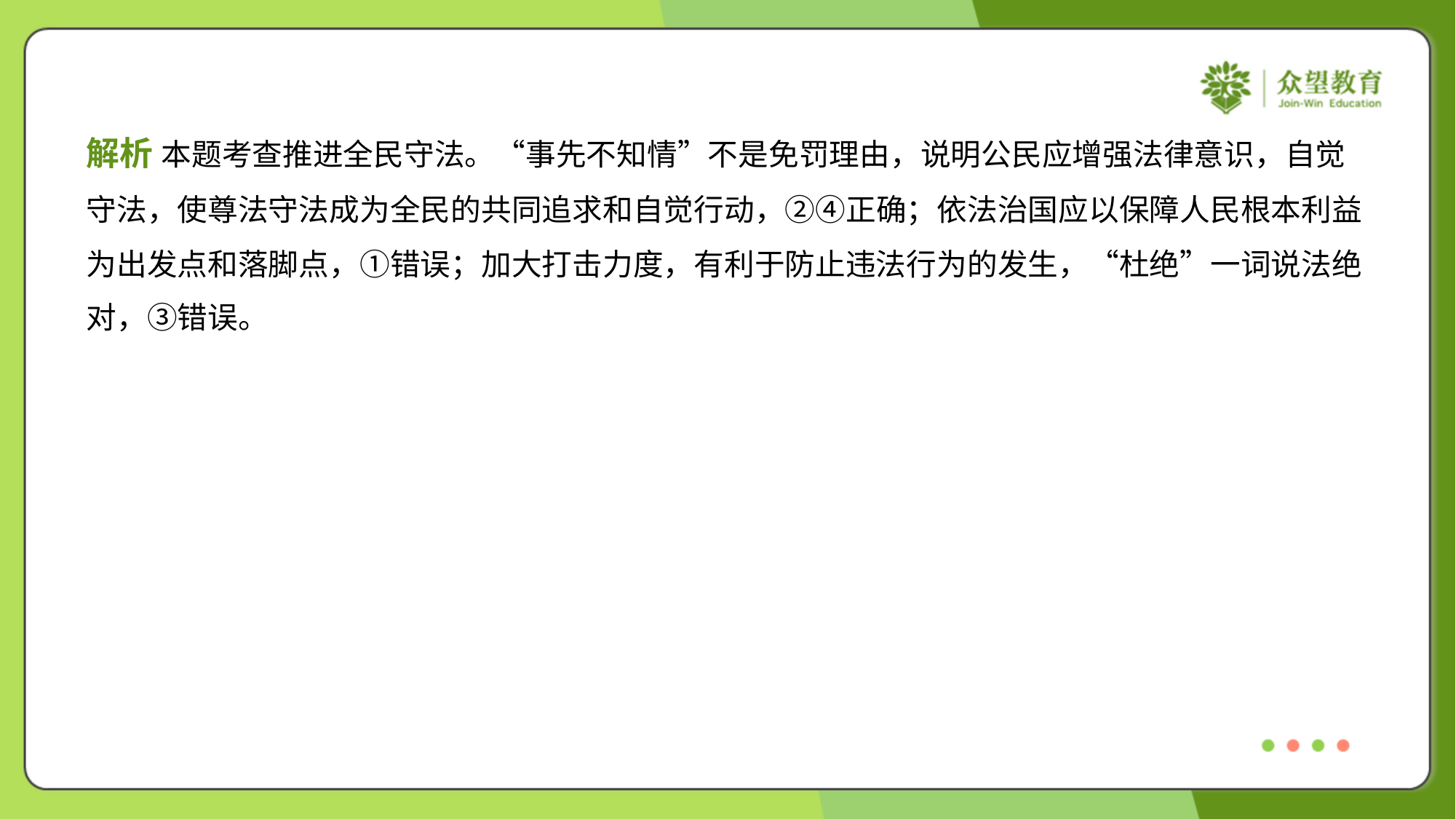

解析 本题考查推进全民守法。“事先不知情”不是免罚理由，说明公民应增强法律意识，自觉
守法，使尊法守法成为全民的共同追求和自觉行动，②④正确；依法治国应以保障人民根本利益
为出发点和落脚点，①错误；加大打击力度，有利于防止违法行为的发生，“杜绝”一词说法绝
对，③错误。